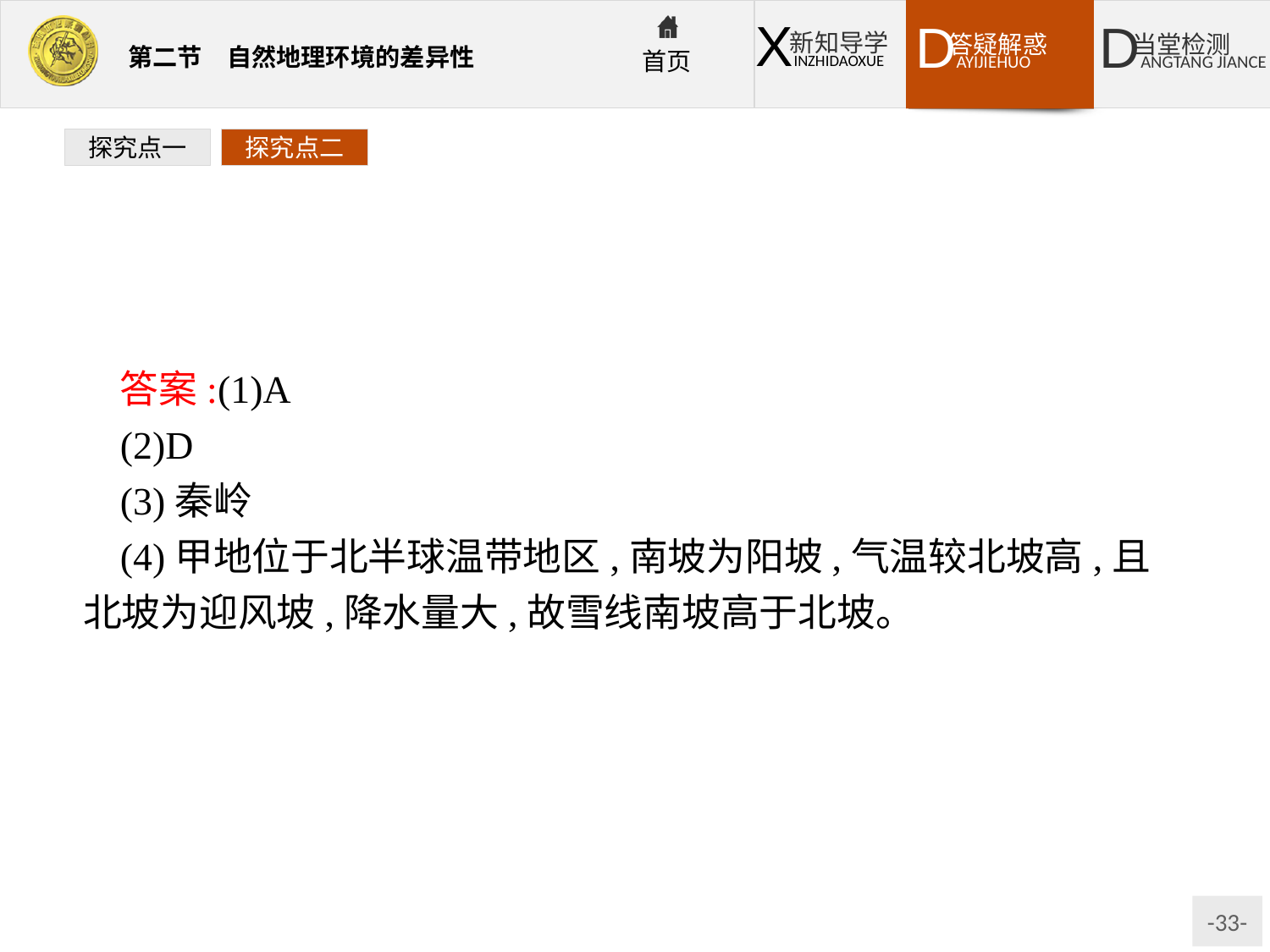

探究点一
探究点二
答案:(1)A
(2)D
(3)秦岭
(4)甲地位于北半球温带地区,南坡为阳坡,气温较北坡高,且北坡为迎风坡,降水量大,故雪线南坡高于北坡。